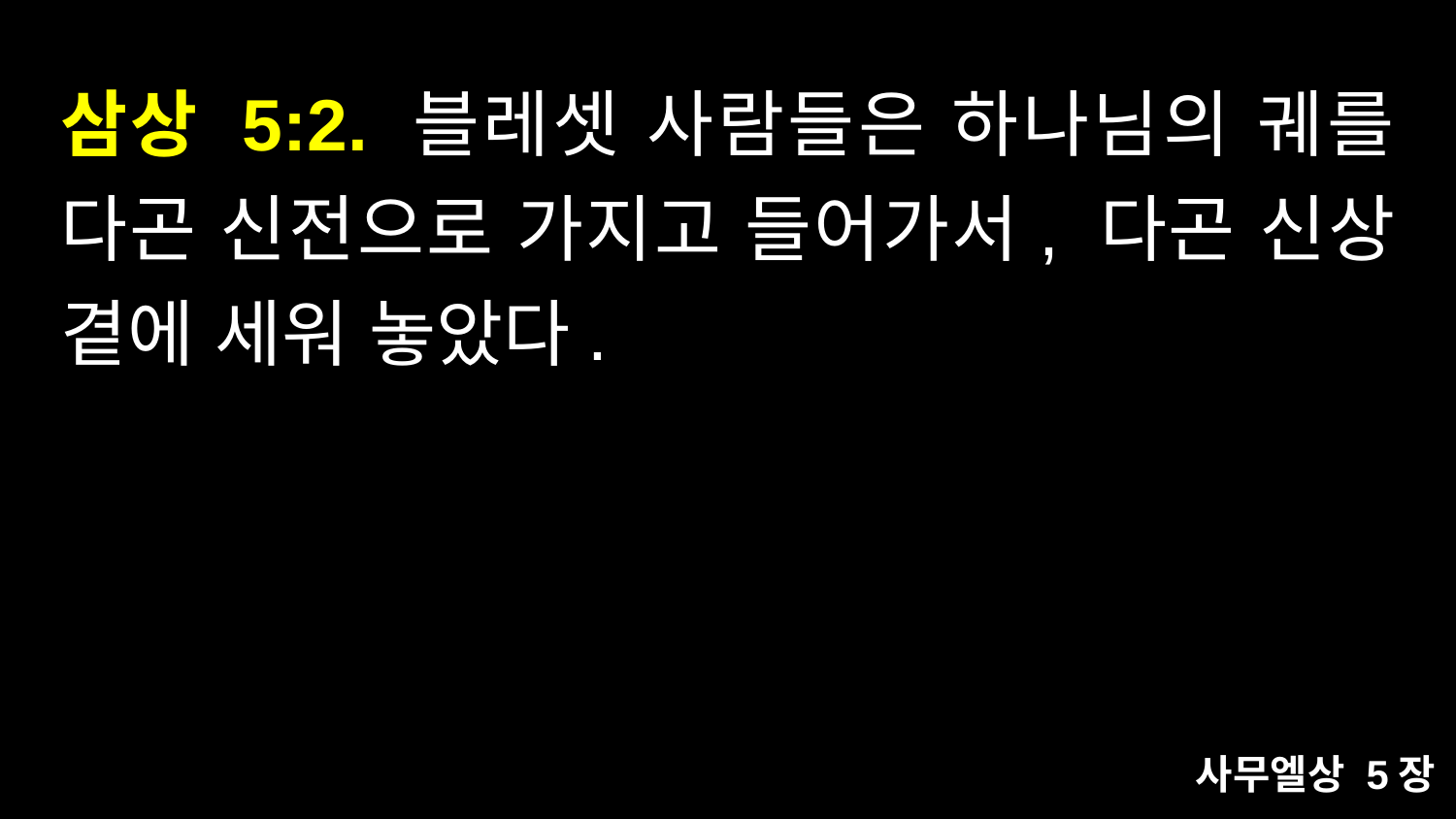

# 삼상 5:2. 블레셋 사람들은 하나님의 궤를 다곤 신전으로 가지고 들어가서, 다곤 신상 곁에 세워 놓았다.
사무엘상 5장